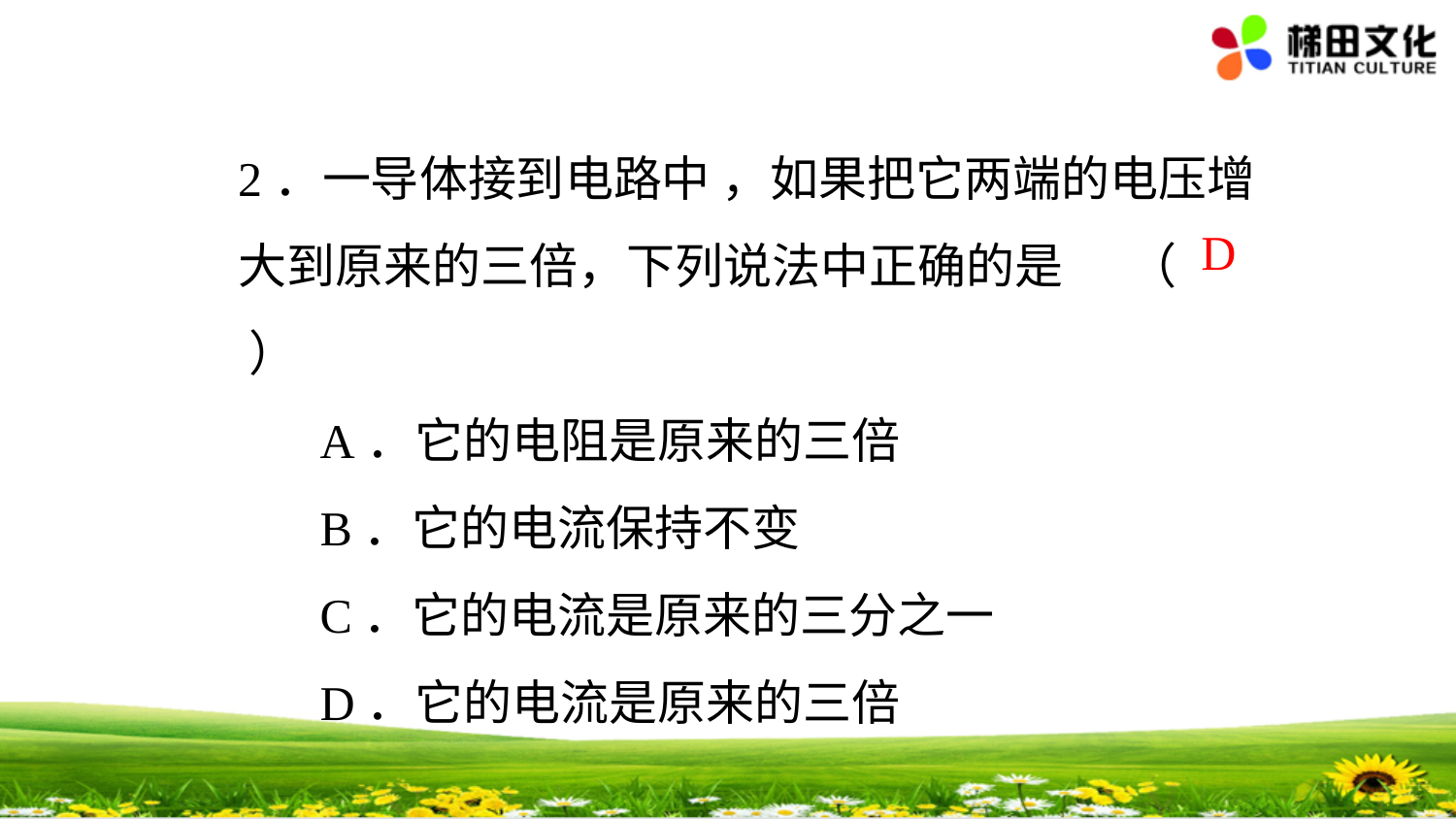

2．一导体接到电路中 ，如果把它两端的电压增大到原来的三倍，下列说法中正确的是      （      ）
　  A．它的电阻是原来的三倍
　  B．它的电流保持不变
　  C．它的电流是原来的三分之一
　  D．它的电流是原来的三倍
D